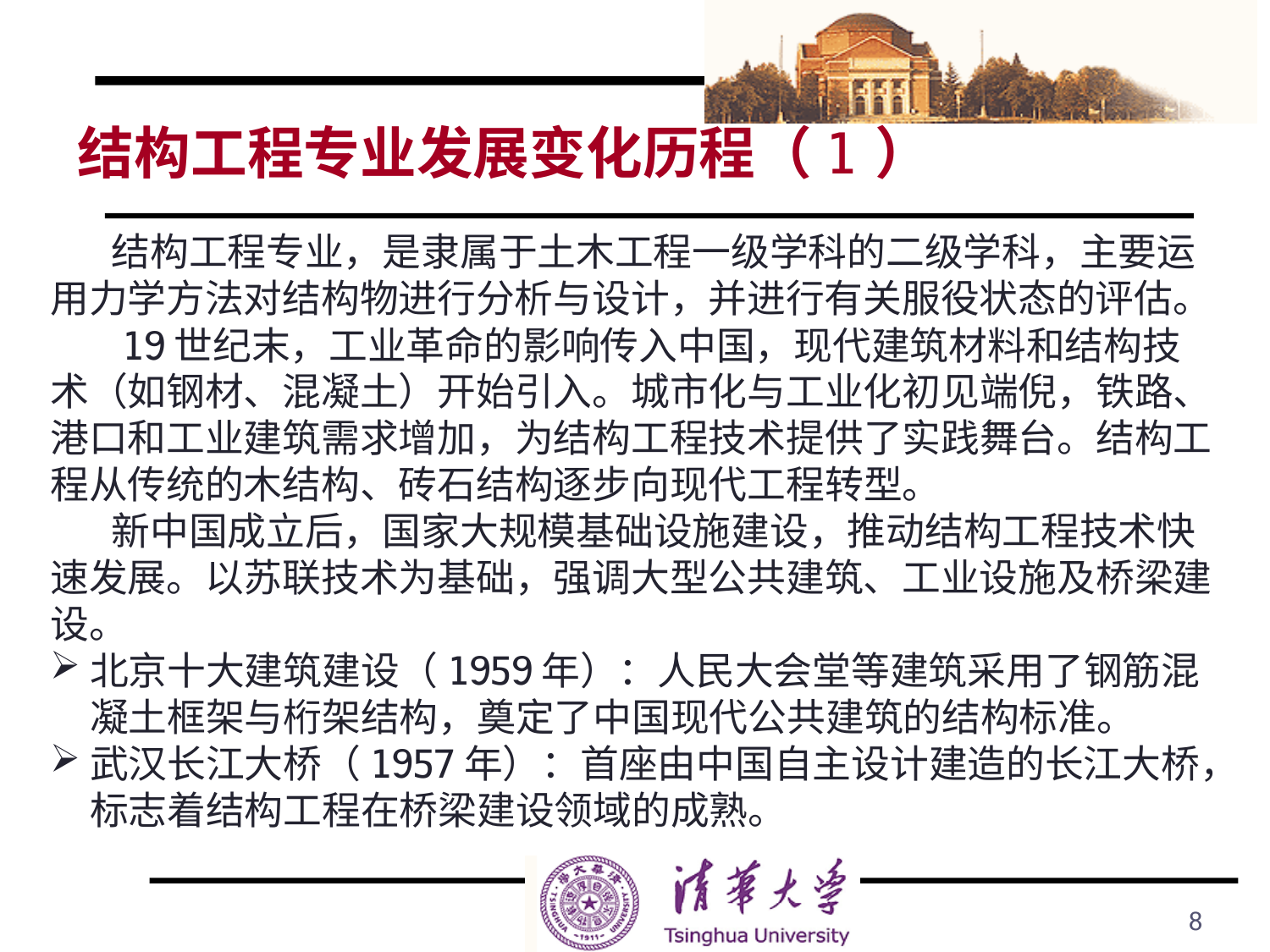

# 结构工程专业发展变化历程（1）
      结构工程专业，是隶属于土木工程一级学科的二级学科，主要运用力学方法对结构物进行分析与设计，并进行有关服役状态的评估。
      19世纪末，工业革命的影响传入中国，现代建筑材料和结构技术（如钢材、混凝土）开始引入。城市化与工业化初见端倪，铁路、港口和工业建筑需求增加，为结构工程技术提供了实践舞台。结构工程从传统的木结构、砖石结构逐步向现代工程转型。
      新中国成立后，国家大规模基础设施建设，推动结构工程技术快速发展。以苏联技术为基础，强调大型公共建筑、工业设施及桥梁建设。
北京十大建筑建设（1959年）：人民大会堂等建筑采用了钢筋混凝土框架与桁架结构，奠定了中国现代公共建筑的结构标准。
武汉长江大桥（1957年）：首座由中国自主设计建造的长江大桥，标志着结构工程在桥梁建设领域的成熟。